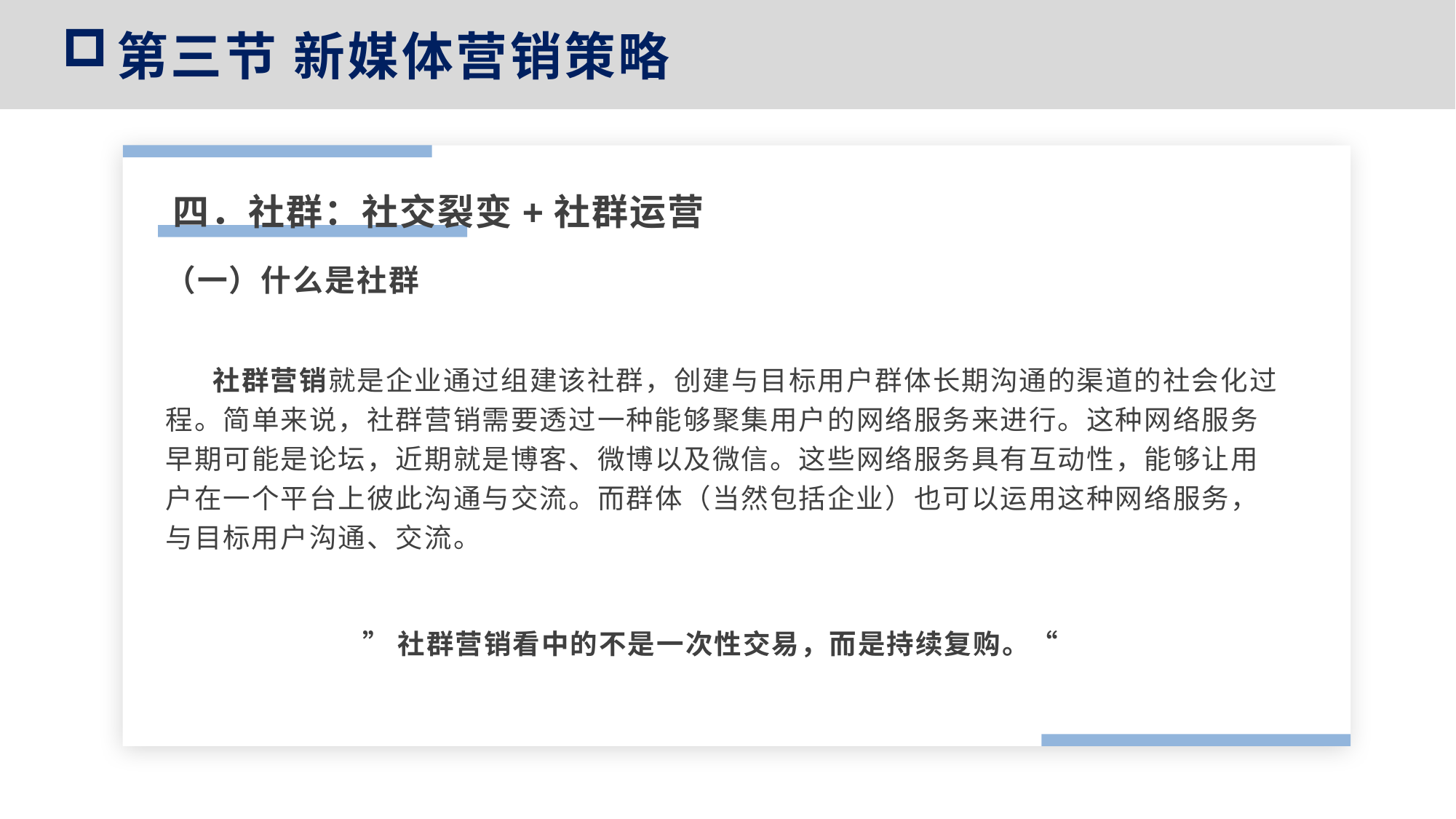

第三节 新媒体营销策略

四．社群：社交裂变+社群运营

（一）什么是社群

      社群营销就是企业通过组建该社群，创建与目标用户群体长期沟通的渠道的社会化过程。简单来说，社群营销需要透过一种能够聚集用户的网络服务来进行。这种网络服务早期可能是论坛，近期就是博客、微博以及微信。这些网络服务具有互动性，能够让用户在一个平台上彼此沟通与交流。而群体（当然包括企业）也可以运用这种网络服务，与目标用户沟通、交流。
”社群营销看中的不是一次性交易，而是持续复购。“